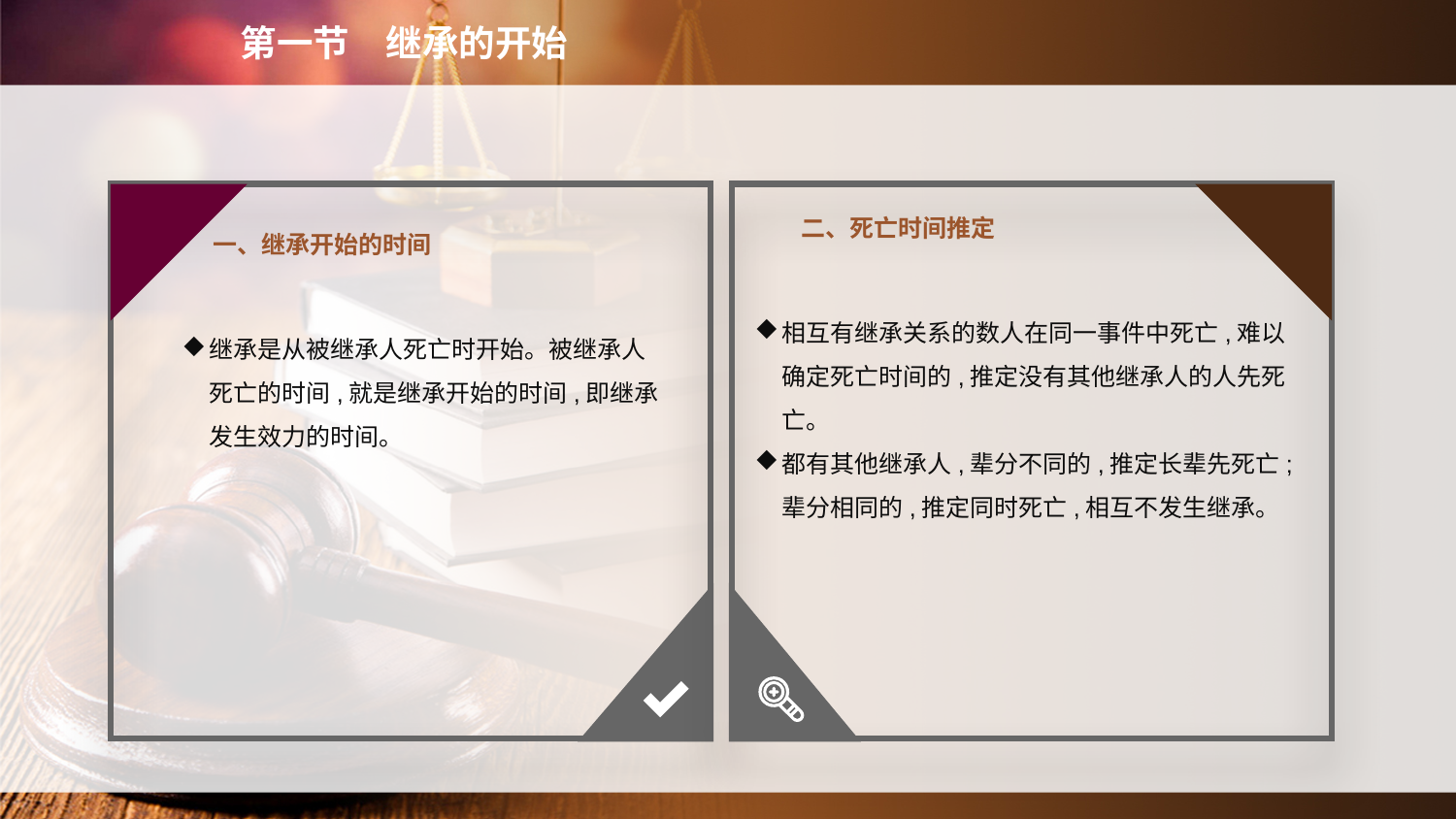

第一节　继承的开始

一、继承开始的时间
二、死亡时间推定
相互有继承关系的数人在同一事件中死亡,难以确定死亡时间的,推定没有其他继承人的人先死亡。
都有其他继承人,辈分不同的,推定长辈先死亡;辈分相同的,推定同时死亡,相互不发生继承。
继承是从被继承人死亡时开始。被继承人死亡的时间,就是继承开始的时间,即继承发生效力的时间。